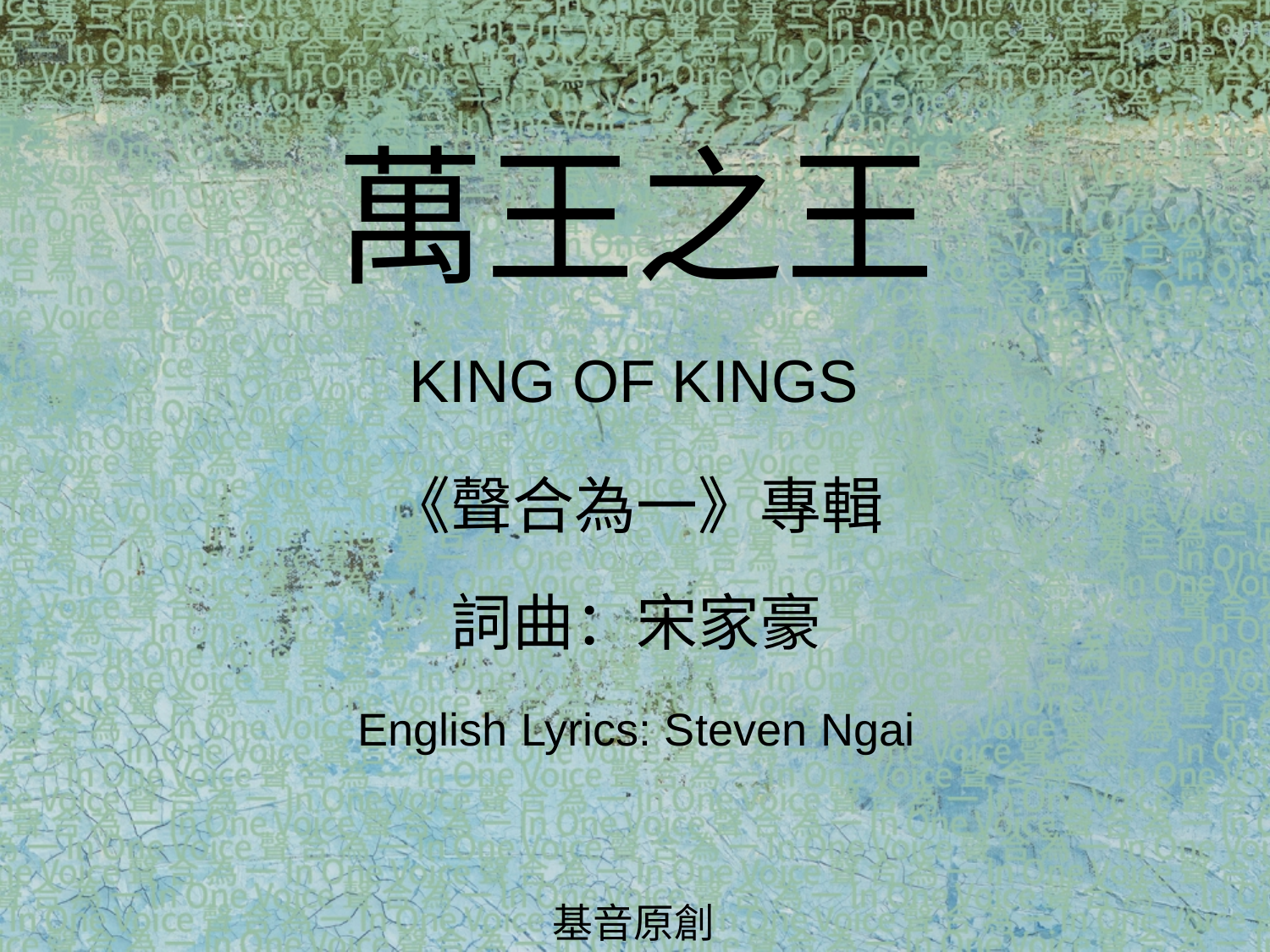

萬王之王
KING OF KINGS
# 《聲合為一》專輯 詞曲：宋家豪 English Lyrics: Steven Ngai

基音原創